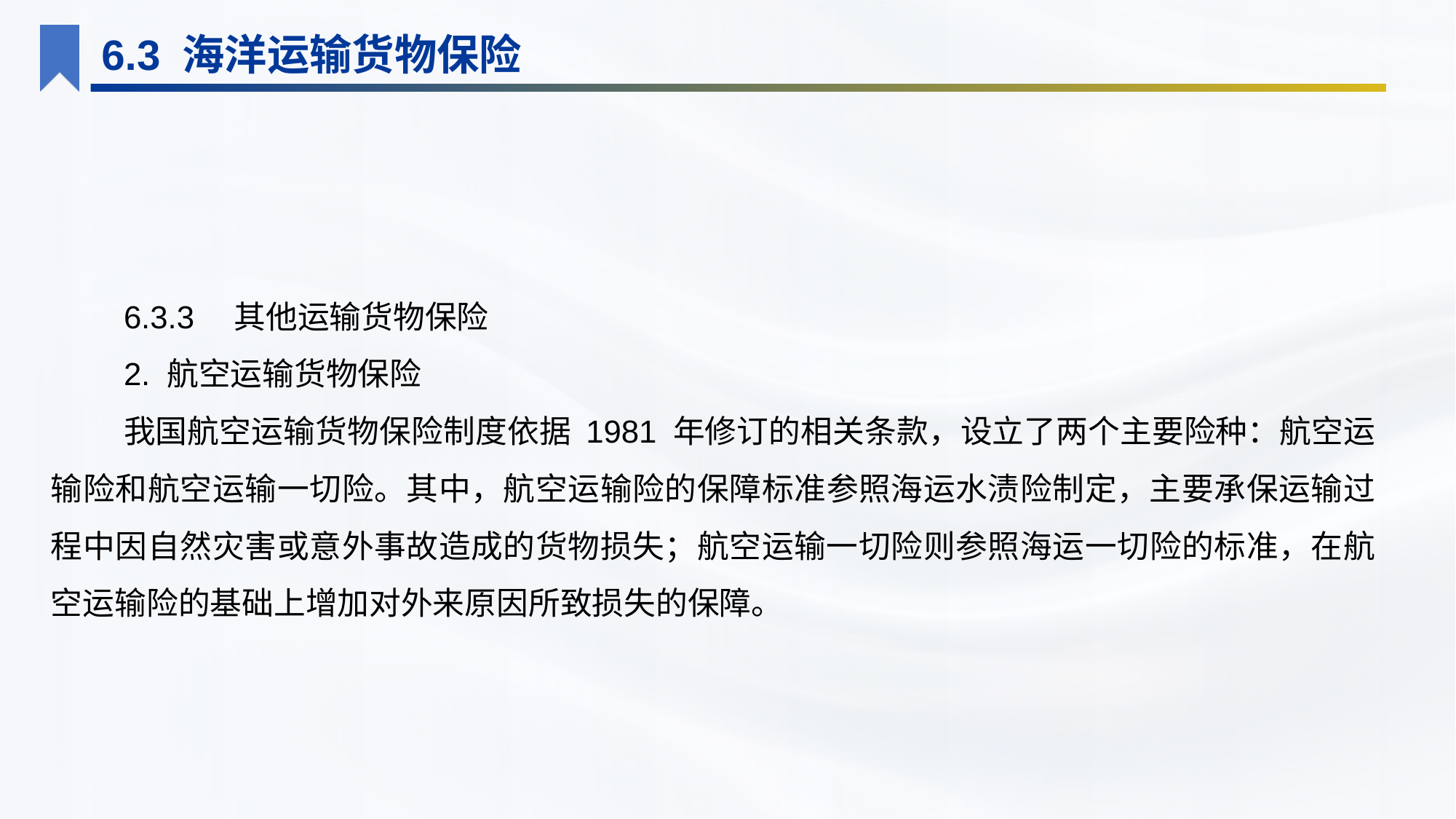

6.3 海洋运输货物保险
6.3.3　其他运输货物保险
2. 航空运输货物保险
我国航空运输货物保险制度依据 1981 年修订的相关条款，设立了两个主要险种：航空运输险和航空运输一切险。其中，航空运输险的保障标准参照海运水渍险制定，主要承保运输过程中因自然灾害或意外事故造成的货物损失；航空运输一切险则参照海运一切险的标准，在航空运输险的基础上增加对外来原因所致损失的保障。